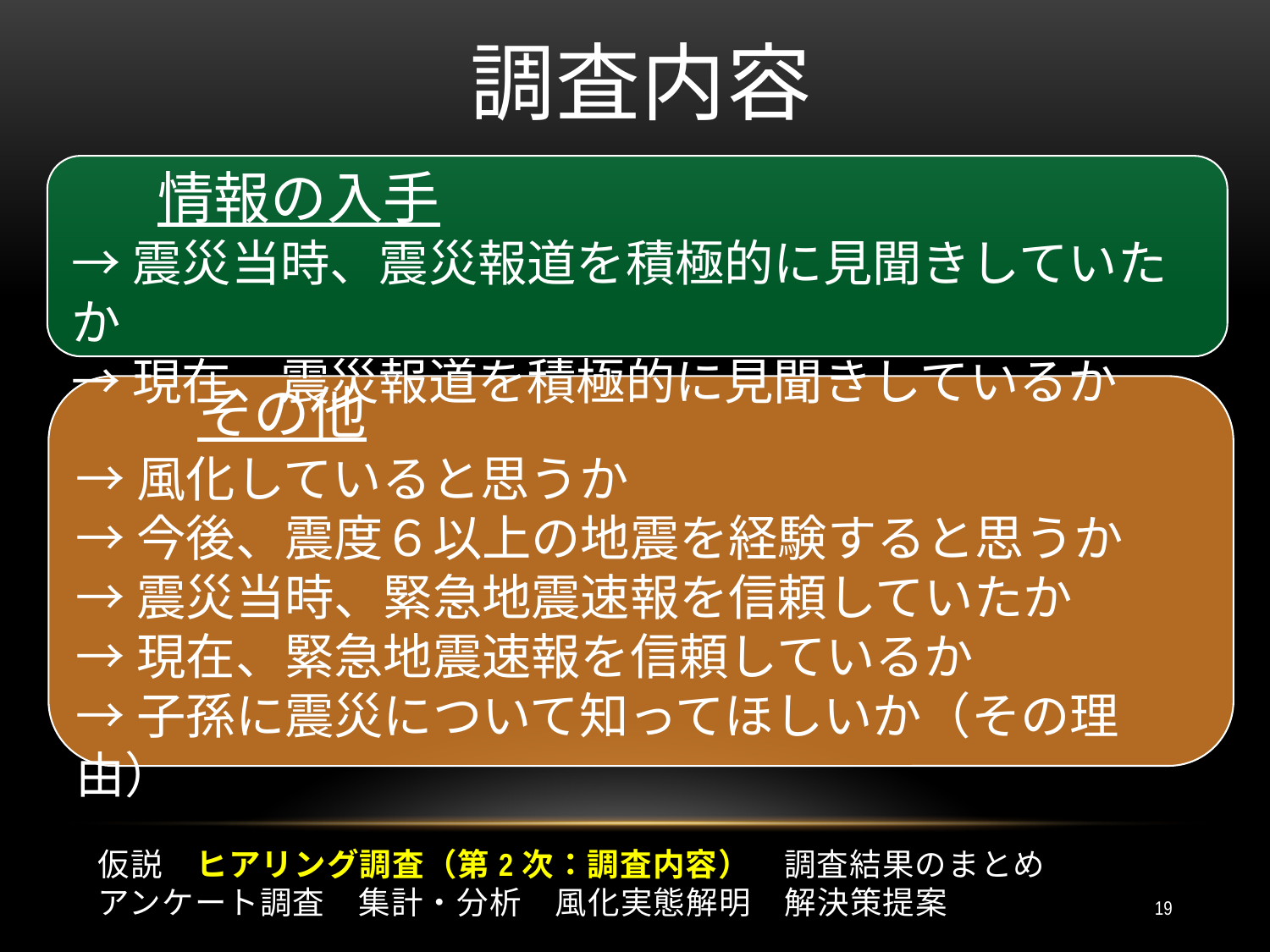

# 調査内容

情報の入手
→震災当時、震災報道を積極的に見聞きしていたか
→現在、震災報道を積極的に見聞きしているか
その他

→風化していると思うか
→今後、震度６以上の地震を経験すると思うか
→震災当時、緊急地震速報を信頼していたか
→現在、緊急地震速報を信頼しているか
→子孫に震災について知ってほしいか（その理由）
仮説　ヒアリング調査（第2次：調査内容）　調査結果のまとめ
アンケート調査　集計・分析　風化実態解明　解決策提案
19